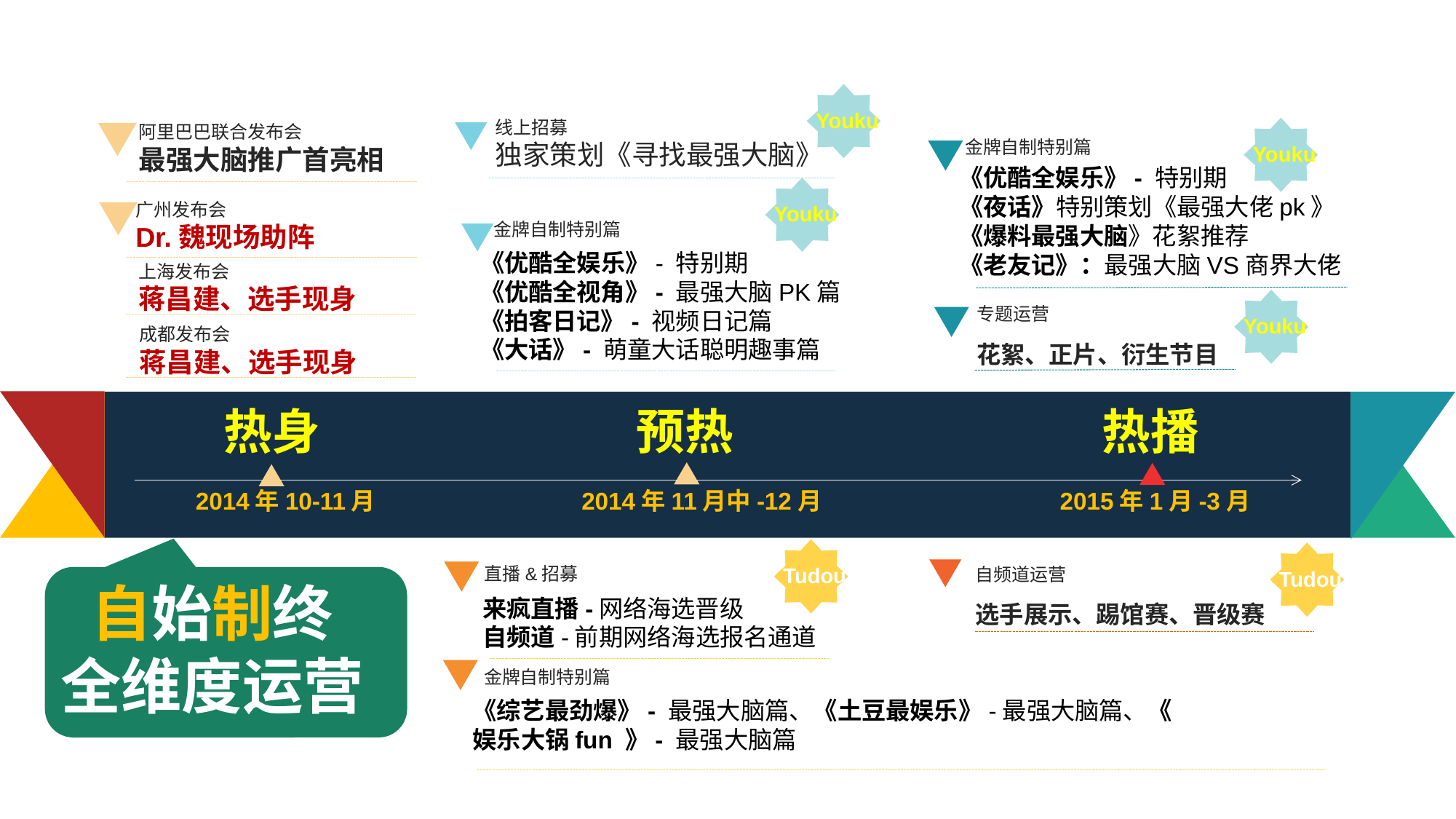

Youku
线上招募
独家策划《寻找最强大脑》
阿里巴巴联合发布会
最强大脑推广首亮相

Youku

金牌自制特别篇

《优酷全娱乐》- 特别期
《夜话》特别策划《最强大佬pk》
《爆料最强大脑》花絮推荐
《老友记》：最强大脑VS商界大佬

Youku
广州发布会
Dr.魏现场助阵

金牌自制特别篇

《优酷全娱乐》- 特别期
《优酷全视角》- 最强大脑PK篇
《拍客日记》- 视频日记篇
《大话》- 萌童大话聪明趣事篇
上海发布会
蒋昌建、选手现身

Youku
专题运营
花絮、正片、衍生节目

成都发布会
蒋昌建、选手现身

热播
热身
预热

2014年10-11月
2014年11月中-12月
2015年1月-3月

Tudou

Tudou
直播&招募
自频道运营
选手展示、踢馆赛、晋级赛

自始制终
全维度运营
来疯直播-网络海选晋级
自频道-前期网络海选报名通道

金牌自制特别篇
《综艺最劲爆》- 最强大脑篇、《土豆最娱乐》-最强大脑篇、《 娱乐大锅fun 》- 最强大脑篇